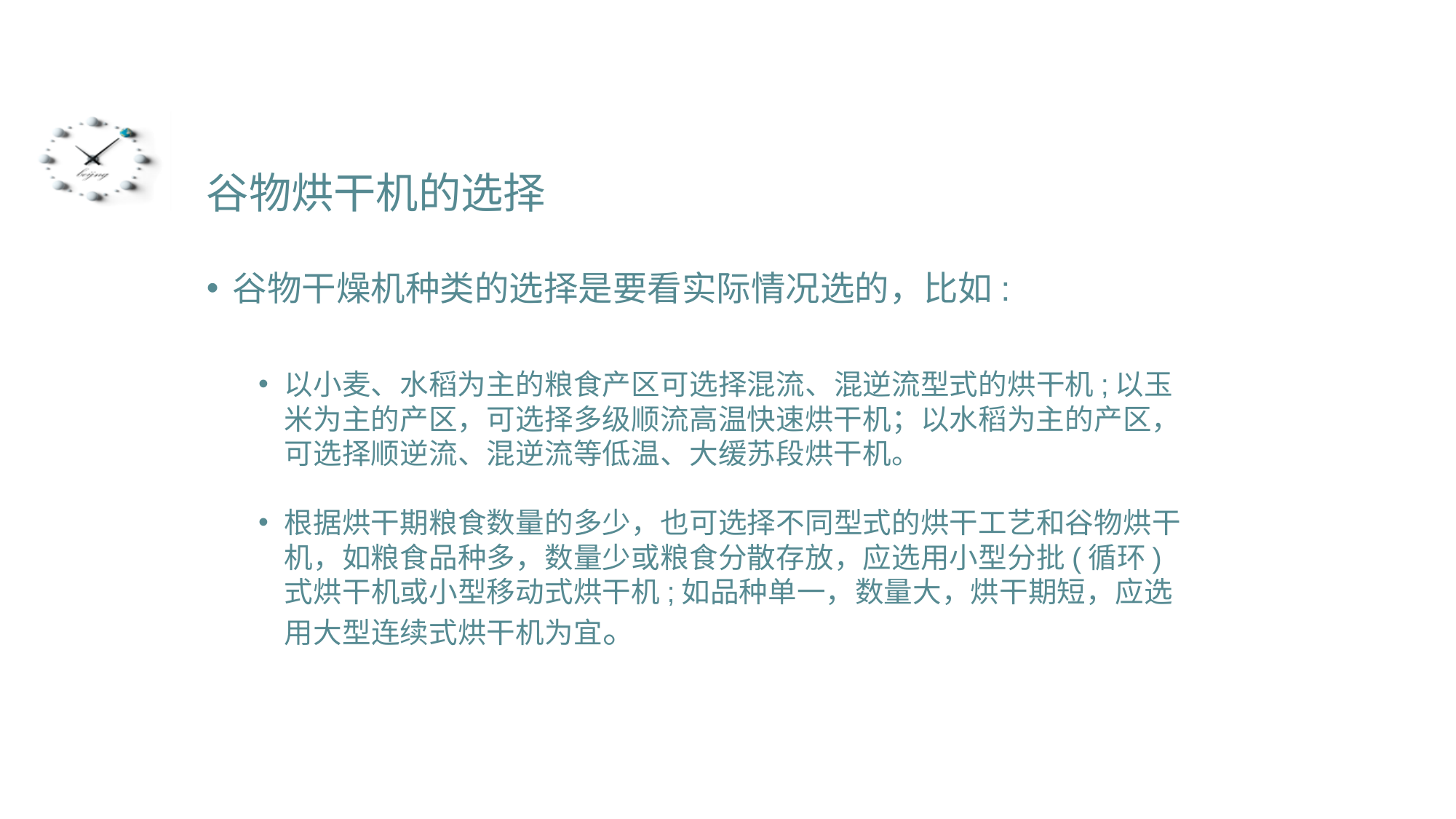

# 谷物烘干机的选择

谷物干燥机种类的选择是要看实际情况选的，比如:

以小麦、水稻为主的粮食产区可选择混流、混逆流型式的烘干机;以玉米为主的产区，可选择多级顺流高温快速烘干机；以水稻为主的产区，可选择顺逆流、混逆流等低温、大缓苏段烘干机。

根据烘干期粮食数量的多少，也可选择不同型式的烘干工艺和谷物烘干机，如粮食品种多，数量少或粮食分散存放，应选用小型分批(循环)式烘干机或小型移动式烘干机;如品种单一，数量大，烘干期短，应选用大型连续式烘干机为宜。